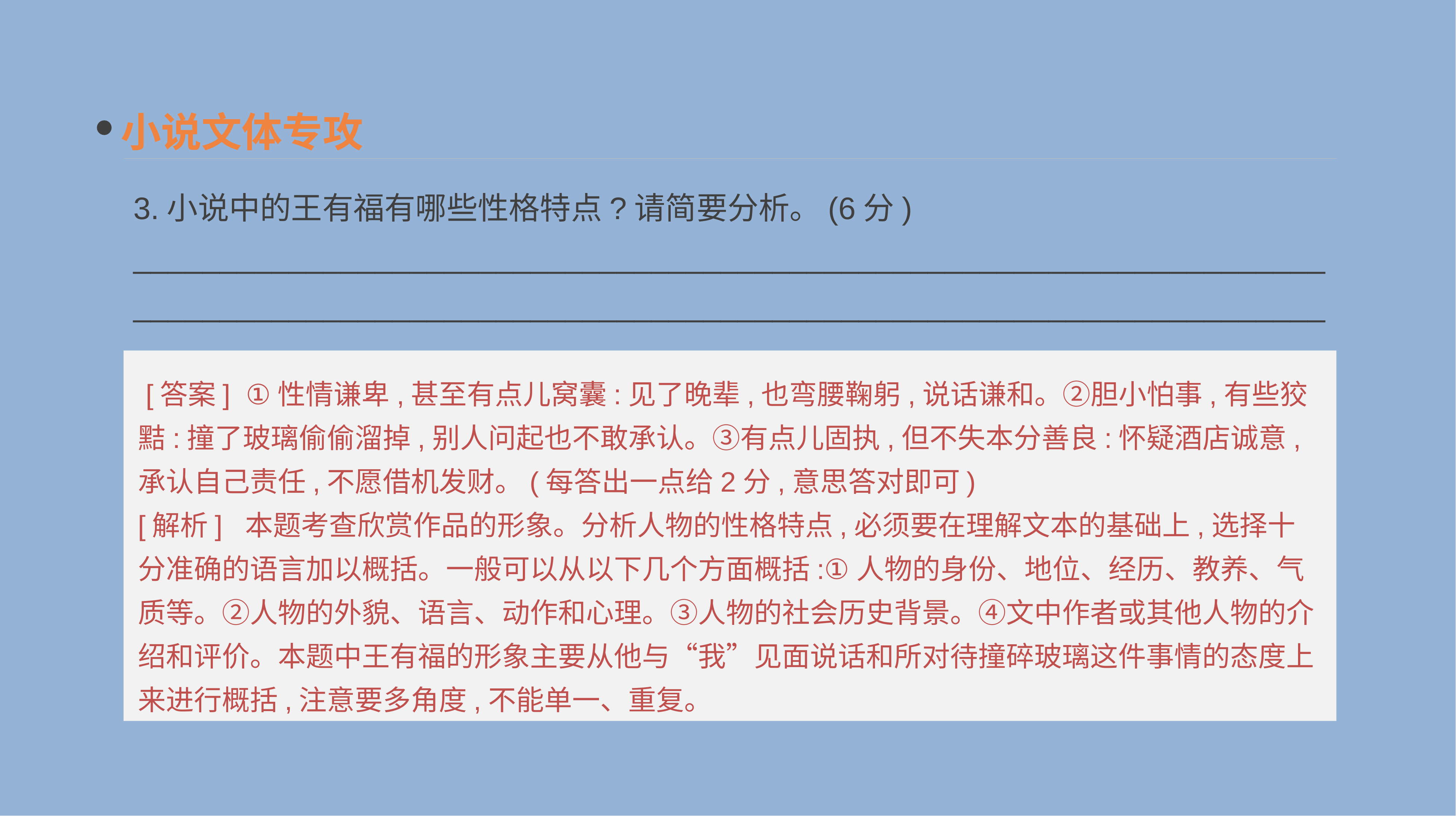

小说文体专攻

3.小说中的王有福有哪些性格特点?请简要分析。(6分)
__________________________________________________________________________________________________________________________________________________________________________

 [答案]  ①性情谦卑,甚至有点儿窝囊:见了晚辈,也弯腰鞠躬,说话谦和。②胆小怕事,有些狡黠:撞了玻璃偷偷溜掉,别人问起也不敢承认。③有点儿固执,但不失本分善良:怀疑酒店诚意,承认自己责任,不愿借机发财。(每答出一点给2分,意思答对即可)
[解析]  本题考查欣赏作品的形象。分析人物的性格特点,必须要在理解文本的基础上,选择十分准确的语言加以概括。一般可以从以下几个方面概括:①人物的身份、地位、经历、教养、气质等。②人物的外貌、语言、动作和心理。③人物的社会历史背景。④文中作者或其他人物的介绍和评价。本题中王有福的形象主要从他与“我”见面说话和所对待撞碎玻璃这件事情的态度上来进行概括,注意要多角度,不能单一、重复。